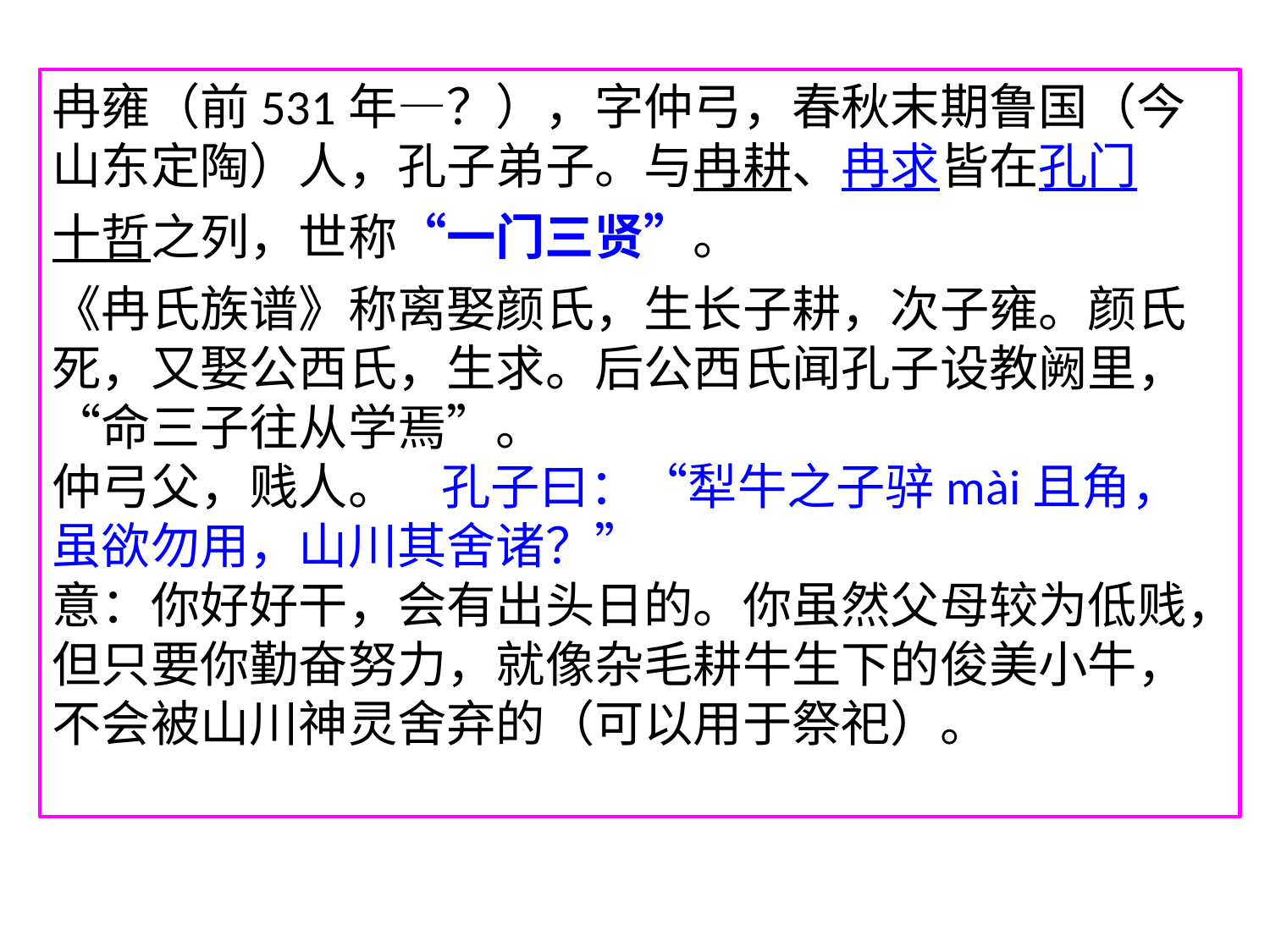

冉雍（前531年—？），字仲弓，春秋末期鲁国（今山东定陶）人，孔子弟子。与冉耕、冉求皆在孔门十哲之列，世称“一门三贤”。
《冉氏族谱》称离娶颜氏，生长子耕，次子雍。颜氏死，又娶公西氏，生求。后公西氏闻孔子设教阙里，“命三子往从学焉”。
仲弓父，贱人。    孔子曰：“犁牛之子骍mài且角，虽欲勿用，山川其舍诸？”
意：你好好干，会有出头日的。你虽然父母较为低贱，但只要你勤奋努力，就像杂毛耕牛生下的俊美小牛，不会被山川神灵舍弃的（可以用于祭祀）。